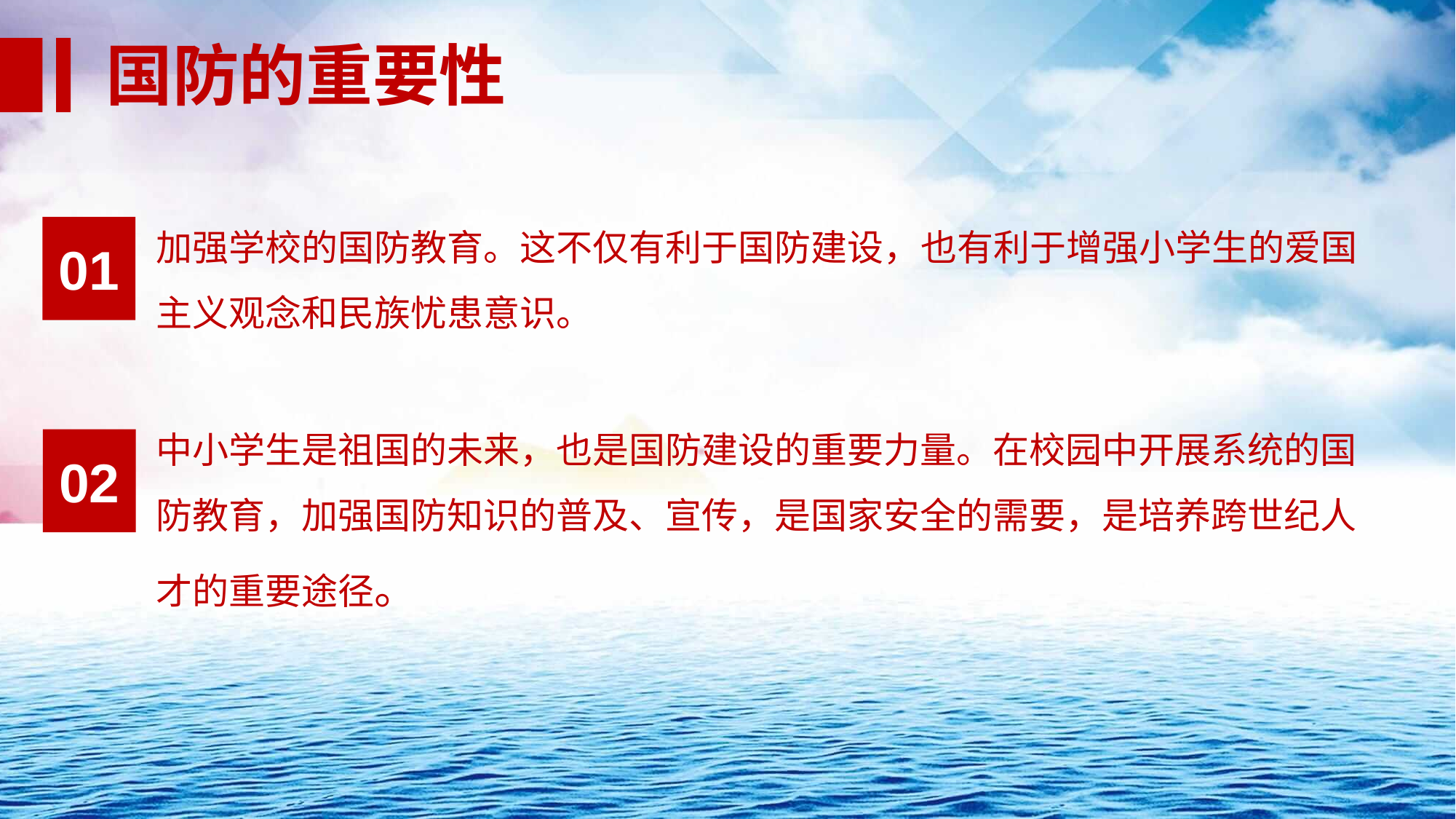

国防的重要性
加强学校的国防教育。这不仅有利于国防建设，也有利于增强小学生的爱国主义观念和民族忧患意识。
01
中小学生是祖国的未来，也是国防建设的重要力量。在校园中开展系统的国防教育，加强国防知识的普及、宣传，是国家安全的需要，是培养跨世纪人才的重要途径。

02